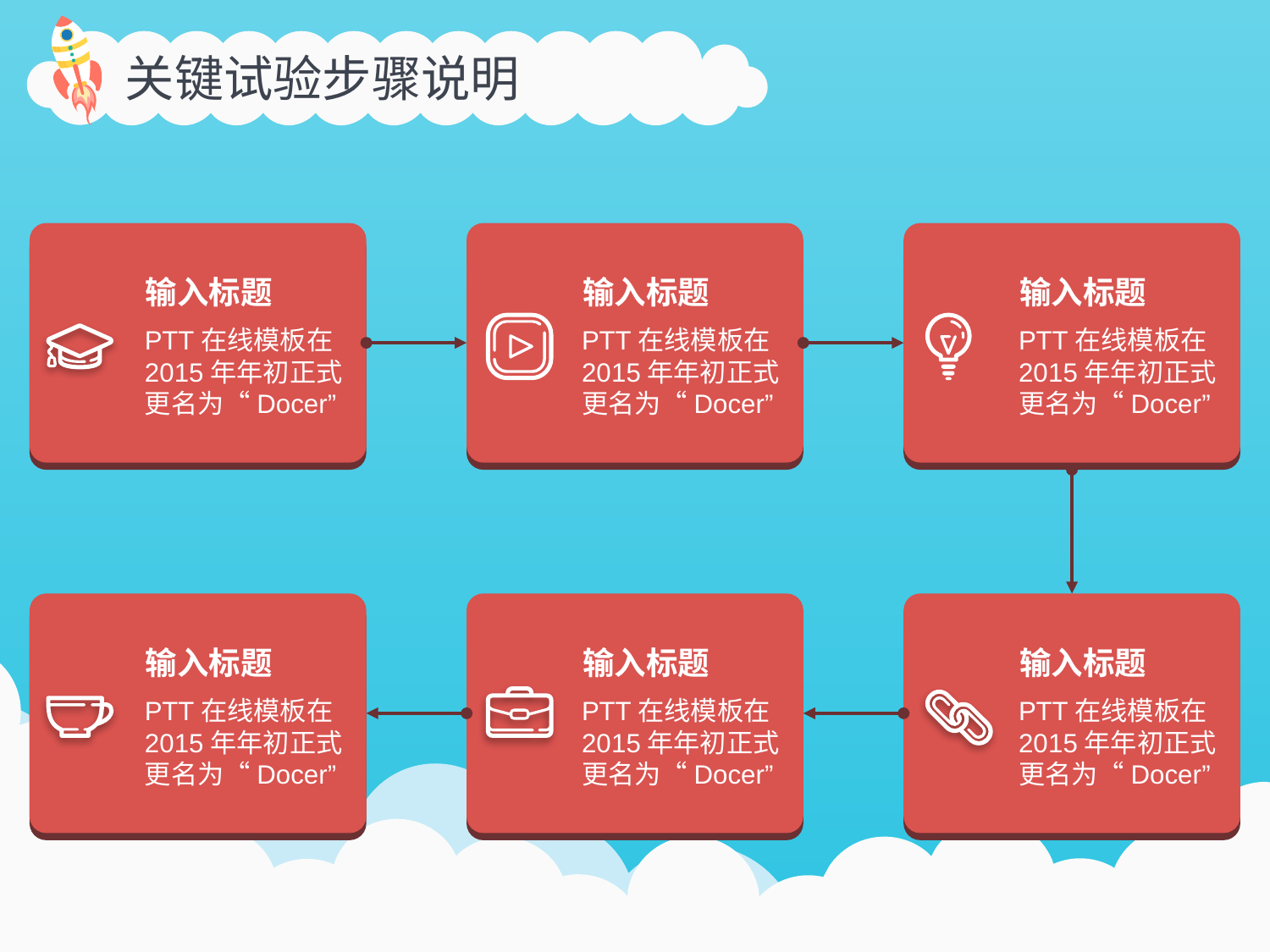

关键试验步骤说明

输入标题
输入标题
输入标题

PTT在线模板在2015年年初正式更名为“Docer”
PTT在线模板在2015年年初正式更名为“Docer”
PTT在线模板在2015年年初正式更名为“Docer”

输入标题
输入标题
输入标题

PTT在线模板在2015年年初正式更名为“Docer”
PTT在线模板在2015年年初正式更名为“Docer”
PTT在线模板在2015年年初正式更名为“Docer”